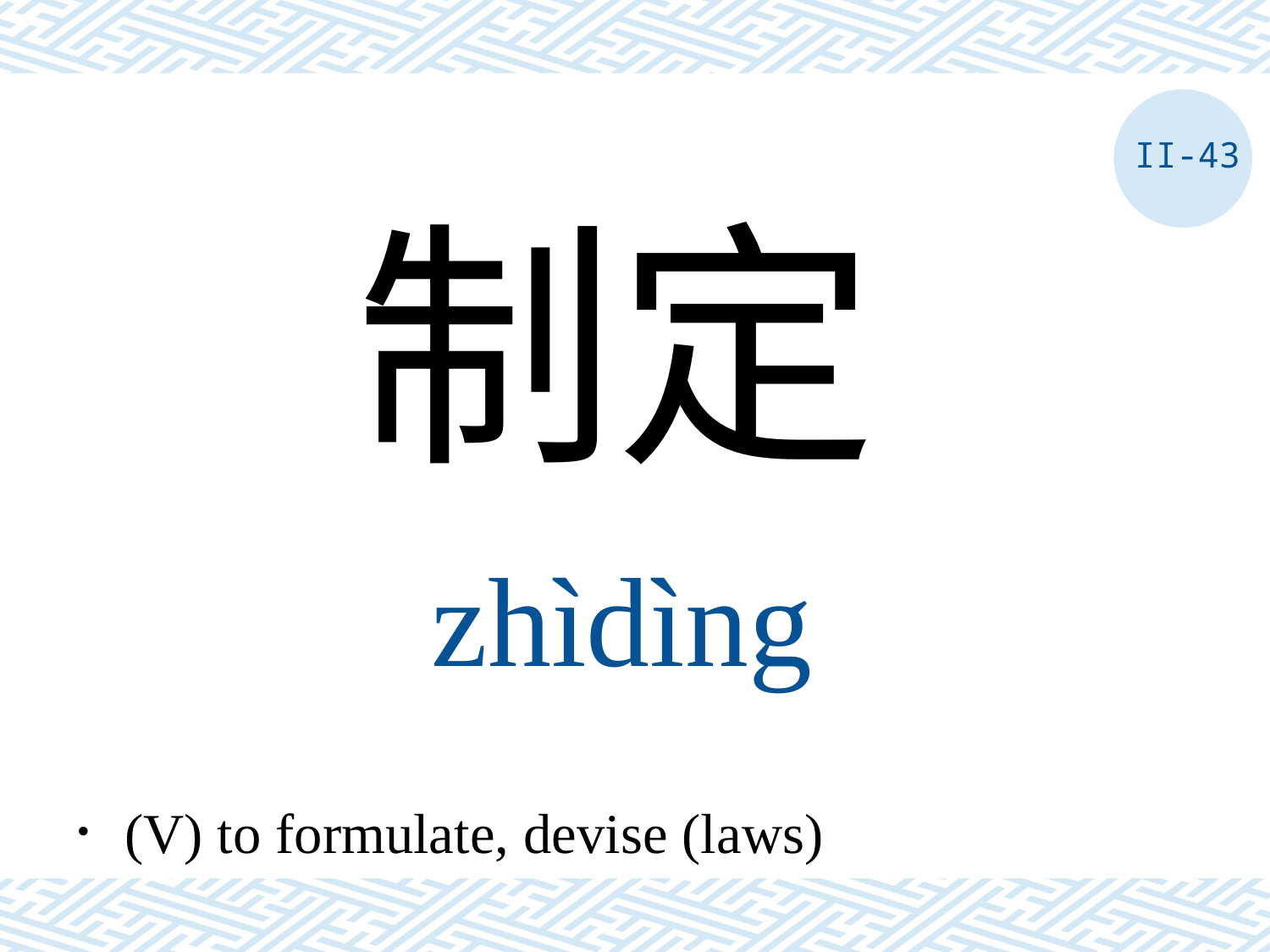

II-43

制定
zhìdìng
．(V) to formulate, devise (laws)